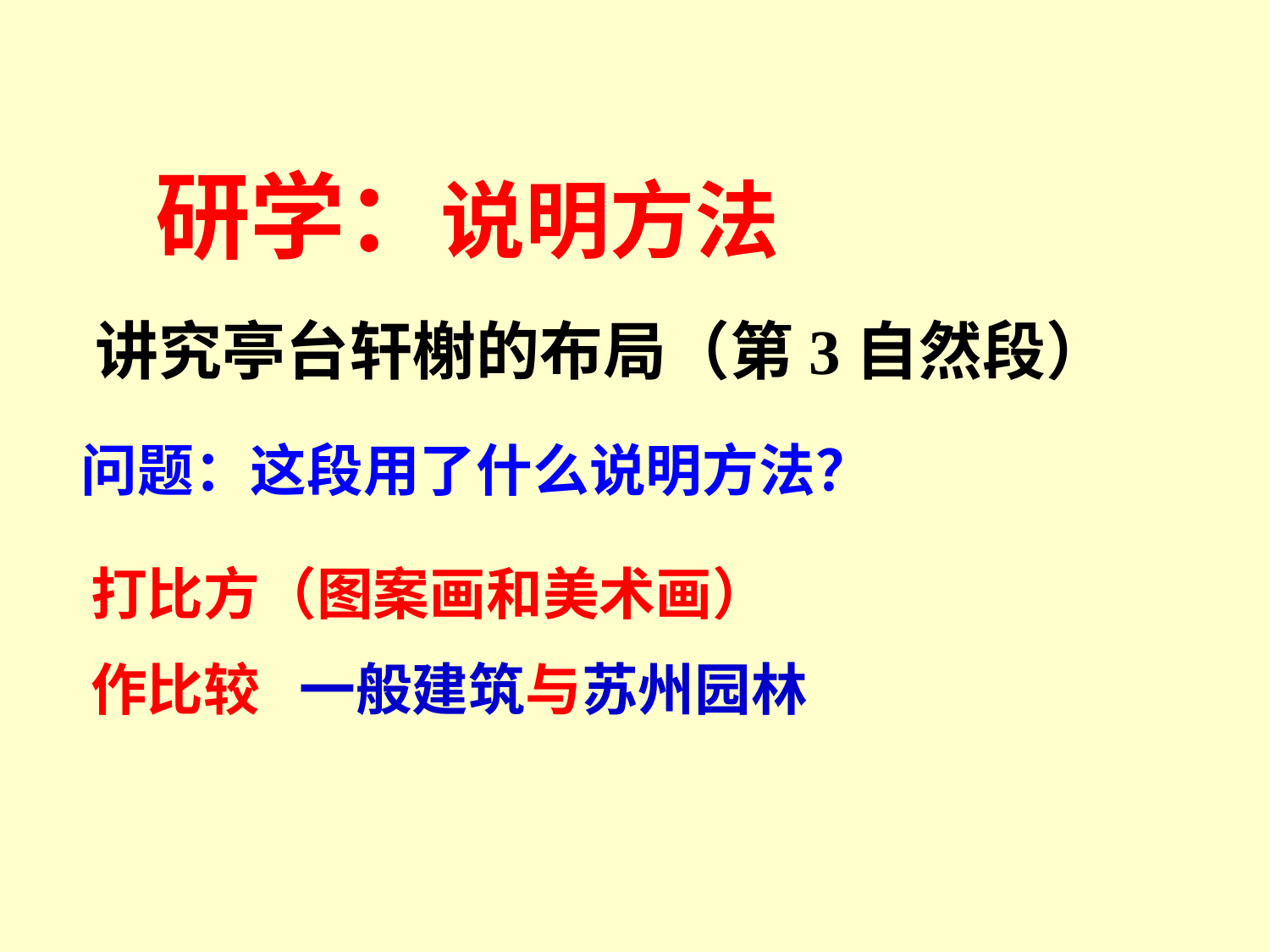

研学：说明方法
讲究亭台轩榭的布局（第3自然段）
问题：这段用了什么说明方法？
打比方（图案画和美术画）
作比较   一般建筑与苏州园林